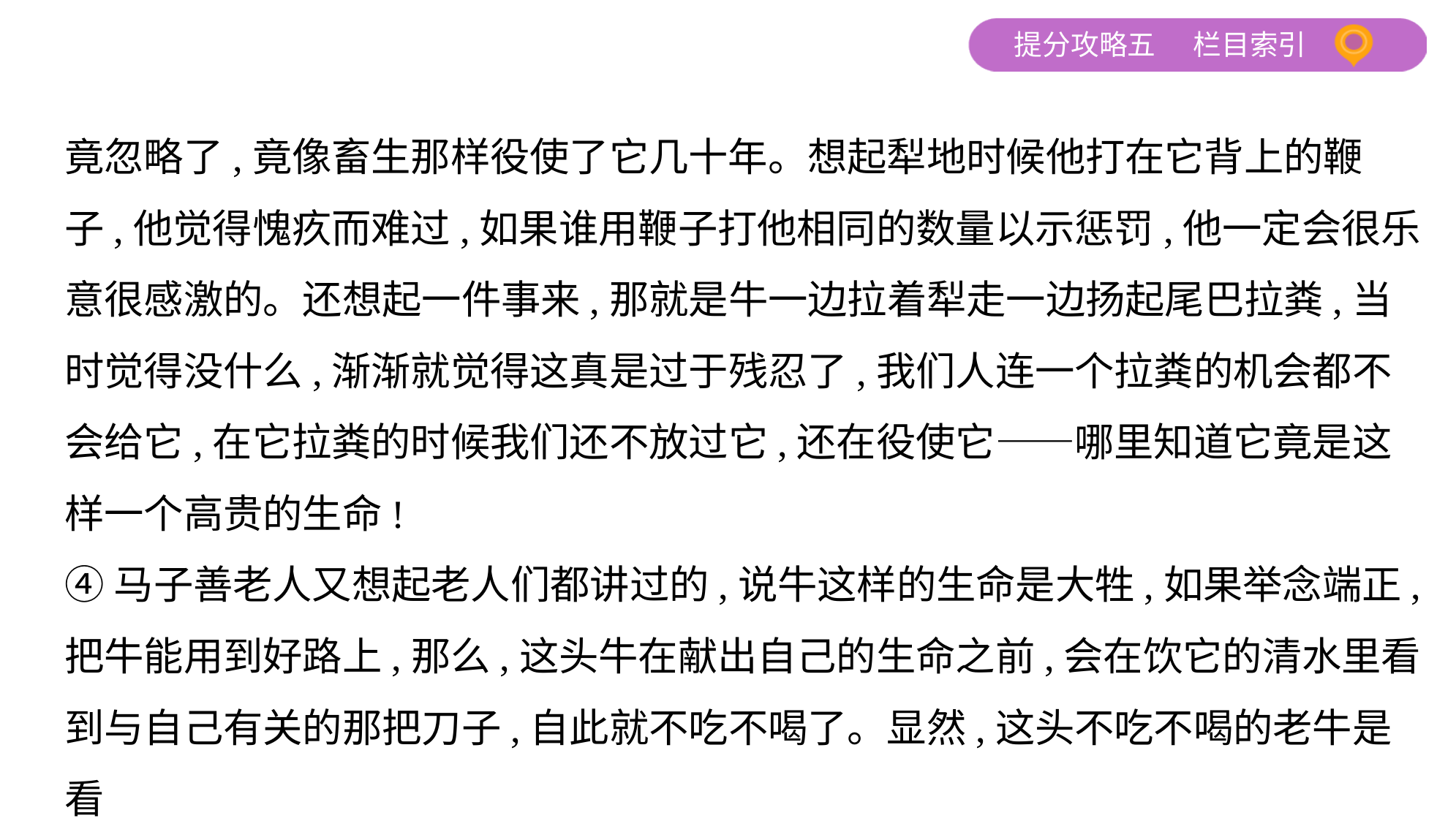

竟忽略了,竟像畜生那样役使了它几十年。想起犁地时候他打在它背上的鞭
子,他觉得愧疚而难过,如果谁用鞭子打他相同的数量以示惩罚,他一定会很乐
意很感激的。还想起一件事来,那就是牛一边拉着犁走一边扬起尾巴拉粪,当
时觉得没什么,渐渐就觉得这真是过于残忍了,我们人连一个拉粪的机会都不
会给它,在它拉粪的时候我们还不放过它,还在役使它——哪里知道它竟是这
样一个高贵的生命!
④马子善老人又想起老人们都讲过的,说牛这样的生命是大牲,如果举念端正,
把牛能用到好路上,那么,这头牛在献出自己的生命之前,会在饮它的清水里看
到与自己有关的那把刀子,自此就不吃不喝了。显然,这头不吃不喝的老牛是看